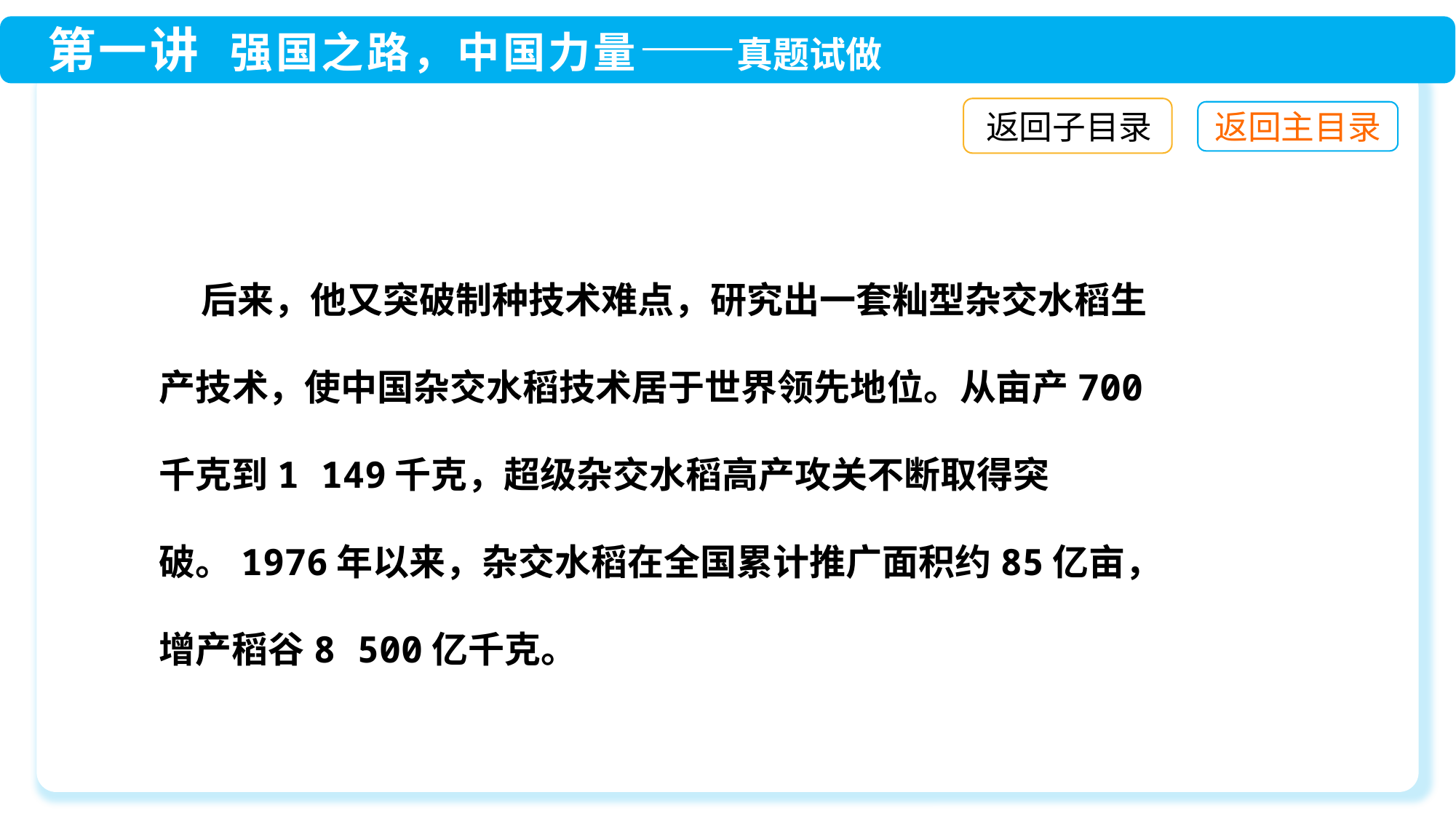

返回子目录

    后来，他又突破制种技术难点，研究出一套籼型杂交水稻生产技术，使中国杂交水稻技术居于世界领先地位。从亩产700千克到1 149千克，超级杂交水稻高产攻关不断取得突破。1976年以来，杂交水稻在全国累计推广面积约85亿亩，增产稻谷8 500亿千克。